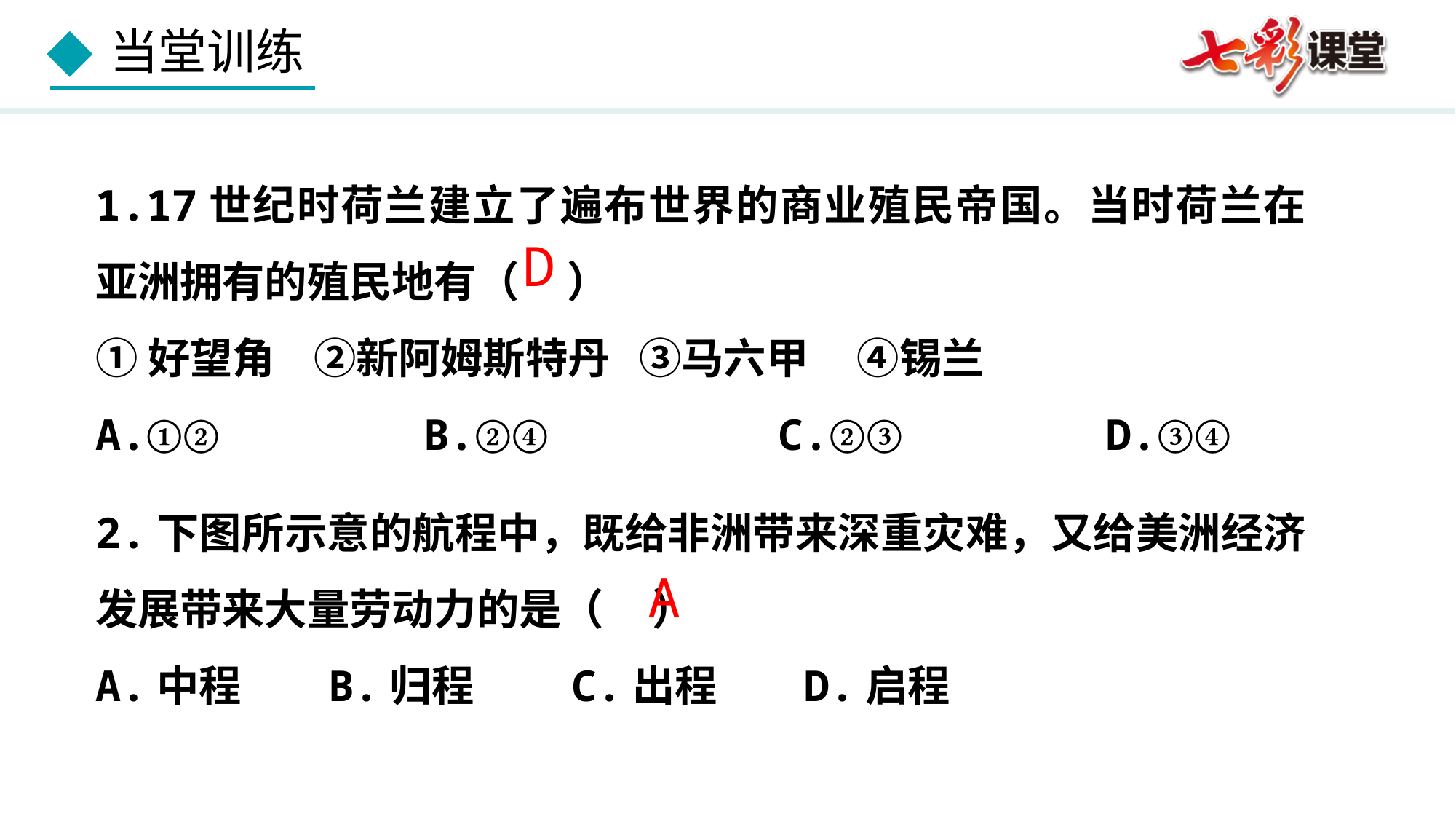

1.17世纪时荷兰建立了遍布世界的商业殖民帝国。当时荷兰在亚洲拥有的殖民地有（     ）
①好望角    ②新阿姆斯特丹   ③马六甲     ④锡兰
A.①②        B.②④         C.②③        D.③④
D
2.下图所示意的航程中，既给非洲带来深重灾难，又给美洲经济发展带来大量劳动力的是（     ）
A.中程        B.归程         C.出程        D.启程
A